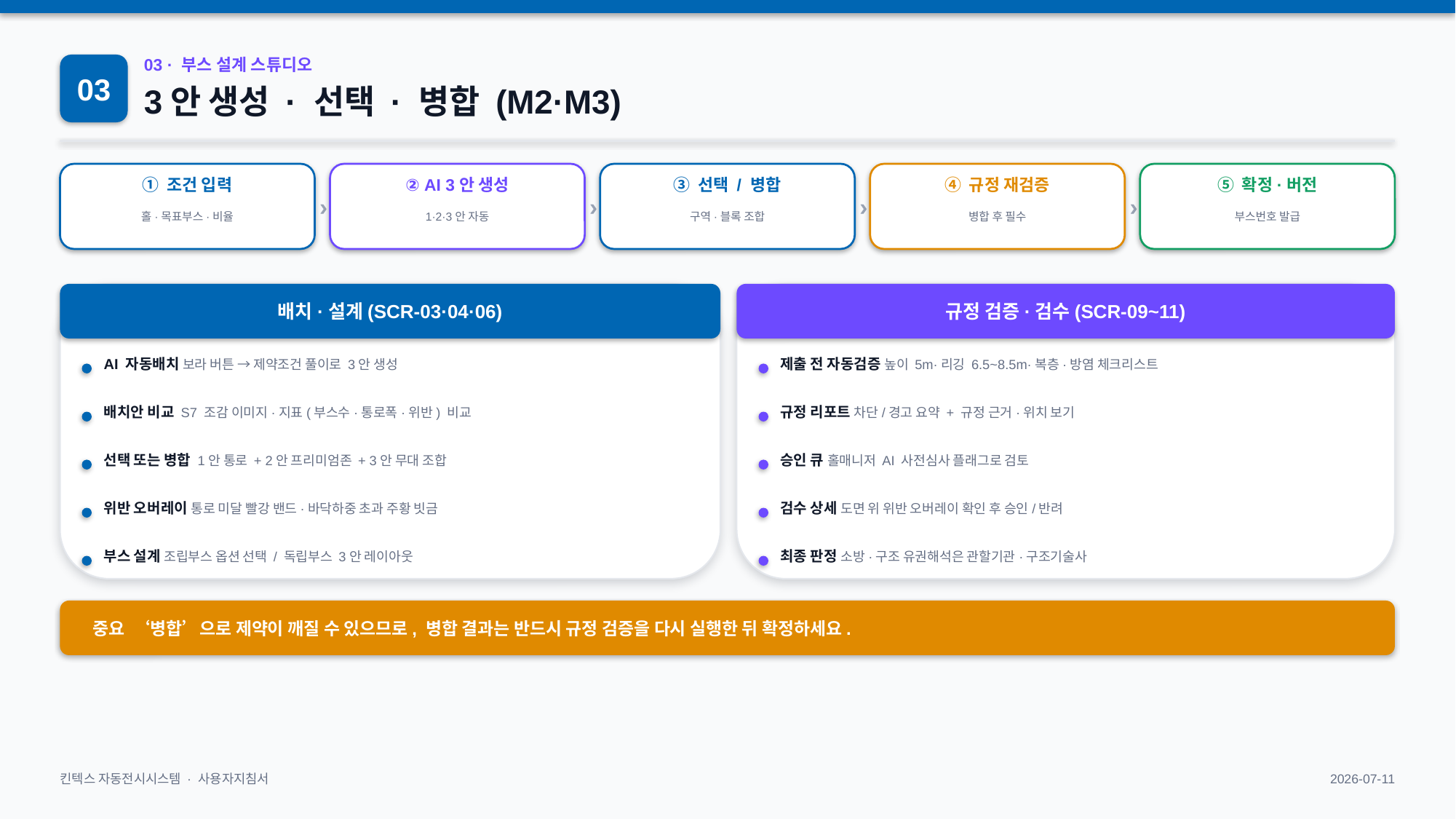

03
03 · 부스 설계 스튜디오
3안 생성 · 선택 · 병합 (M2·M3)

›

›

›

›

① 조건 입력
② AI 3안 생성
③ 선택 / 병합
④ 규정 재검증
⑤ 확정·버전
홀·목표부스·비율
1·2·3안 자동
구역·블록 조합
병합 후 필수
부스번호 발급

배치·설계(SCR-03·04·06)

규정 검증·검수(SCR-09~11)
AI 자동배치 보라 버튼 → 제약조건 풀이로 3안 생성
제출 전 자동검증 높이 5m·리깅 6.5~8.5m·복층·방염 체크리스트

배치안 비교 S7 조감 이미지·지표(부스수·통로폭·위반) 비교
규정 리포트 차단/경고 요약 + 규정 근거·위치 보기

선택 또는 병합 1안 통로 + 2안 프리미엄존 + 3안 무대 조합
승인 큐 홀매니저 AI 사전심사 플래그로 검토

위반 오버레이 통로 미달 빨강 밴드·바닥하중 초과 주황 빗금
검수 상세 도면 위 위반 오버레이 확인 후 승인/반려

부스 설계 조립부스 옵션 선택 / 독립부스 3안 레이아웃
최종 판정 소방·구조 유권해석은 관할기관·구조기술사

중요  ‘병합’으로 제약이 깨질 수 있으므로, 병합 결과는 반드시 규정 검증을 다시 실행한 뒤 확정하세요.
킨텍스 자동전시시스템 · 사용자지침서
2026-07-11